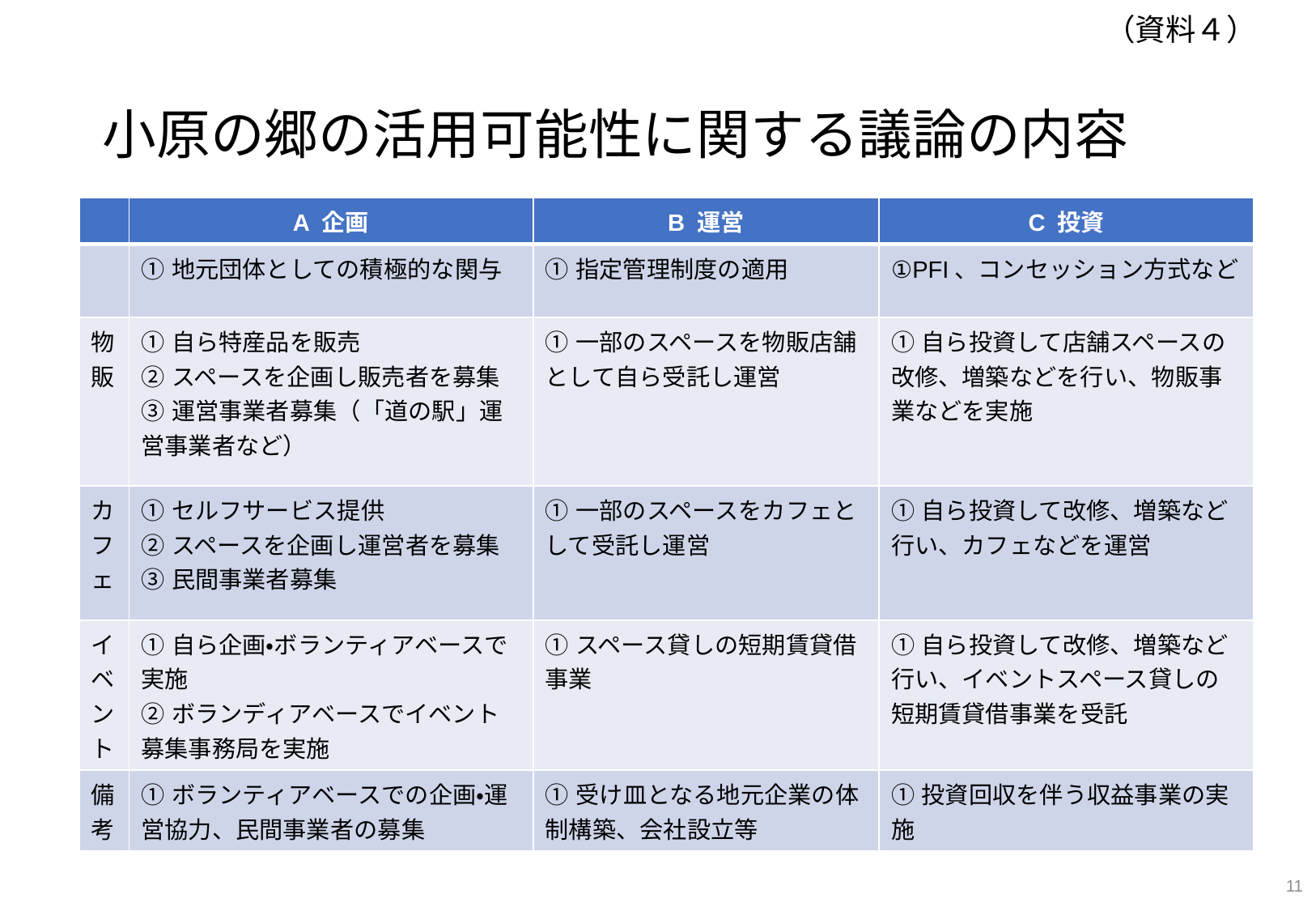

（資料４）
# 小原の郷の活用可能性に関する議論の内容
|  | A 企画 | B 運営 | C 投資 |
| --- | --- | --- | --- |
|  | ①地元団体としての積極的な関与 | ①指定管理制度の適用 | ①PFI、コンセッション方式など |
| 物販 | ①自ら特産品を販売 ②スペースを企画し販売者を募集 ③運営事業者募集（「道の駅」運営事業者など） | ①一部のスペースを物販店舗として自ら受託し運営 | ①自ら投資して店舗スペースの改修、増築などを行い、物販事業などを実施 |
| カフェ | ①セルフサービス提供 ②スペースを企画し運営者を募集 ③民間事業者募集 | ①一部のスペースをカフェとして受託し運営 | ①自ら投資して改修、増築など行い、カフェなどを運営 |
| イベント | ①自ら企画・ボランティアベースで実施 ②ボランディアベースでイベント募集事務局を実施 | ①スペース貸しの短期賃貸借事業 | ①自ら投資して改修、増築など行い、イベントスペース貸しの短期賃貸借事業を受託 |
| 備考 | ①ボランティアベースでの企画・運営協力、民間事業者の募集 | ①受け皿となる地元企業の体制構築、会社設立等 | ①投資回収を伴う収益事業の実施 |
11